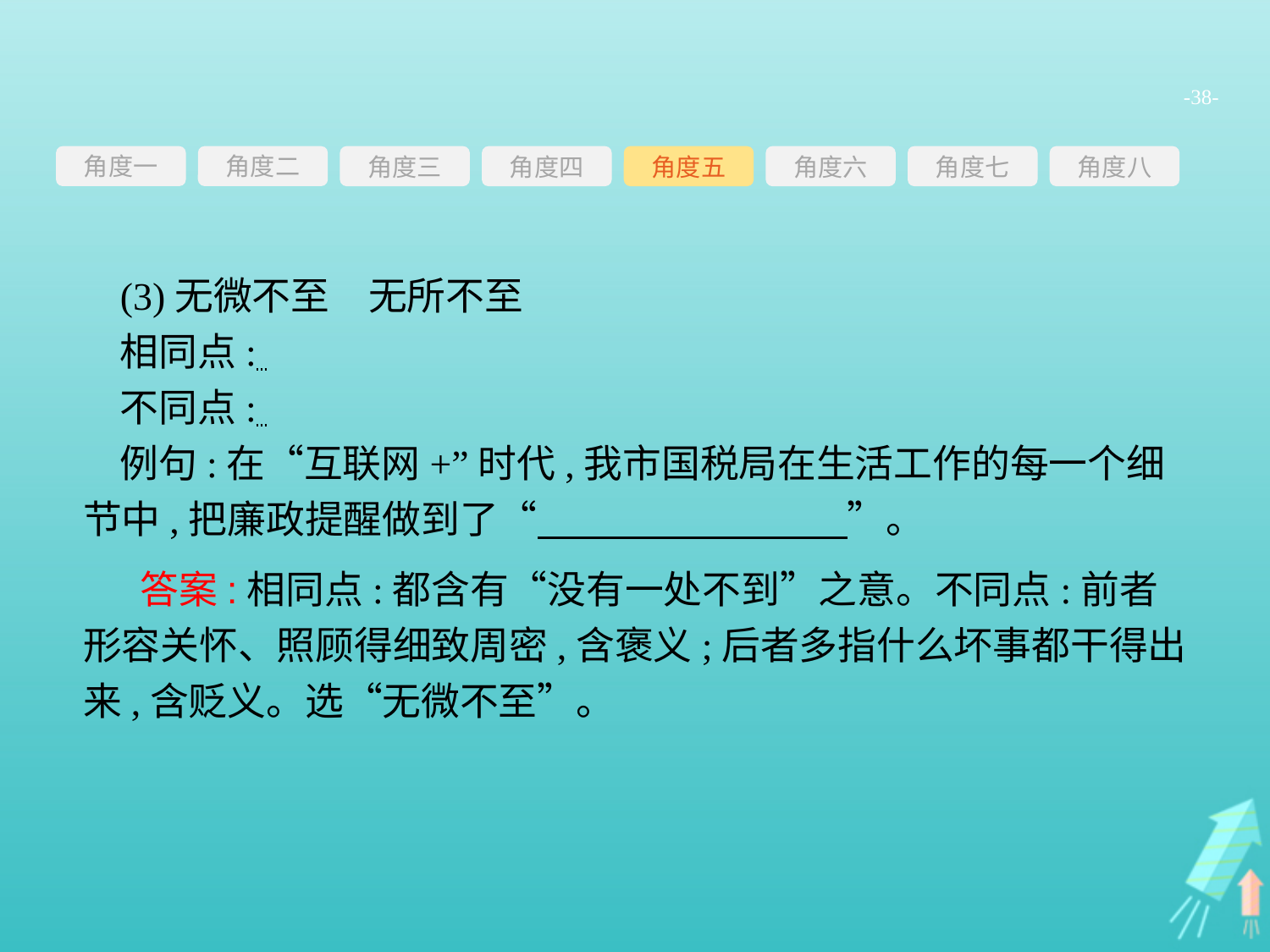

-38-
角度一
角度三
角度四
角度五
角度六
角度七
角度八
角度二
(3)无微不至　无所不至
相同点:
不同点:
例句:在“互联网+”时代,我市国税局在生活工作的每一个细节中,把廉政提醒做到了“　　　　　　　　”。
 答案:相同点:都含有“没有一处不到”之意。不同点:前者形容关怀、照顾得细致周密,含褒义;后者多指什么坏事都干得出来,含贬义。选“无微不至”。